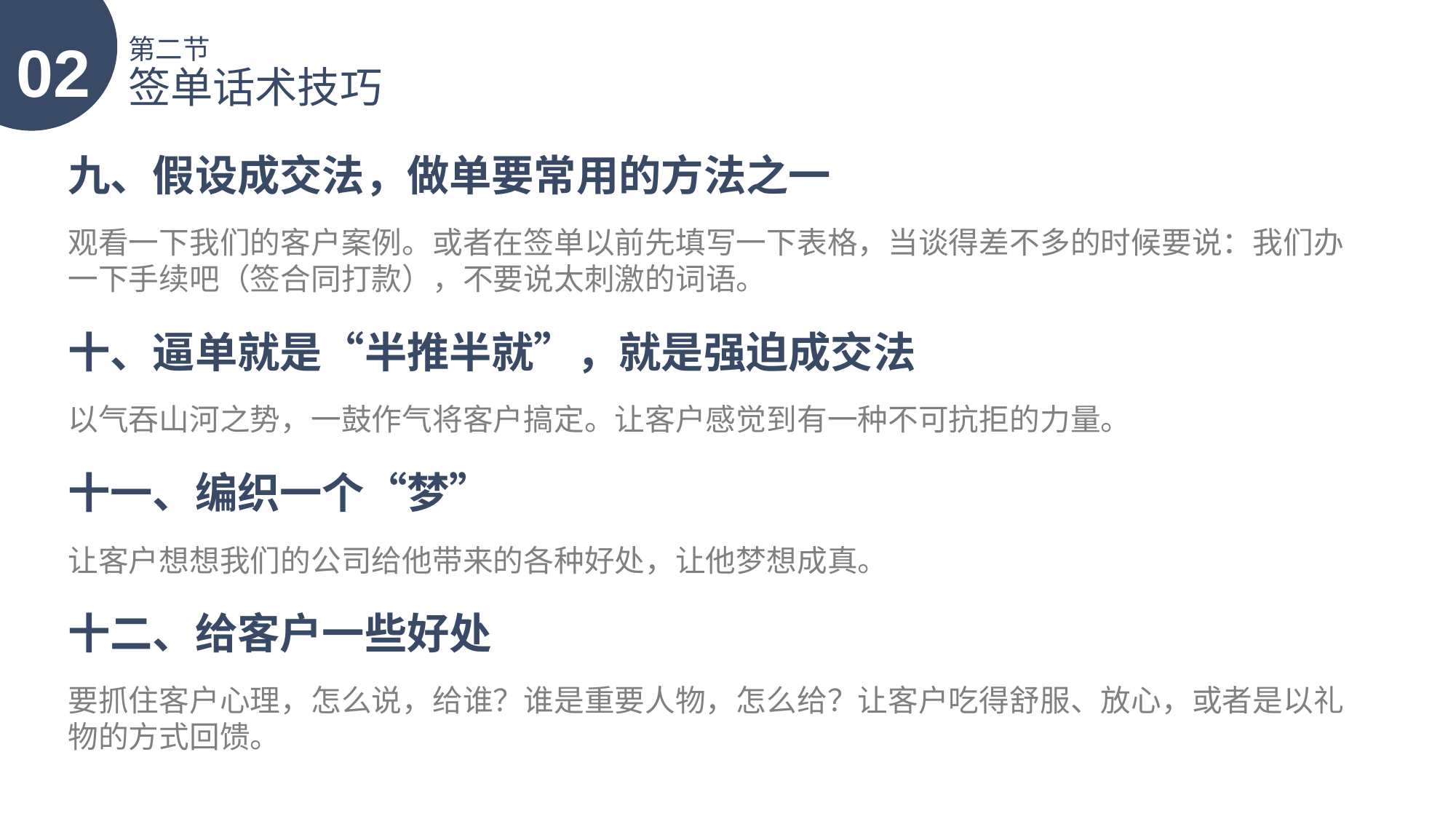

02
第二节
签单话术技巧
九、假设成交法，做单要常用的方法之一
观看一下我们的客户案例。或者在签单以前先填写一下表格，当谈得差不多的时候要说：我们办一下手续吧（签合同打款），不要说太刺激的词语。
十、逼单就是“半推半就”，就是强迫成交法
以气吞山河之势，一鼓作气将客户搞定。让客户感觉到有一种不可抗拒的力量。
十一、编织一个“梦”
让客户想想我们的公司给他带来的各种好处，让他梦想成真。
十二、给客户一些好处
要抓住客户心理，怎么说，给谁？谁是重要人物，怎么给？让客户吃得舒服、放心，或者是以礼物的方式回馈。